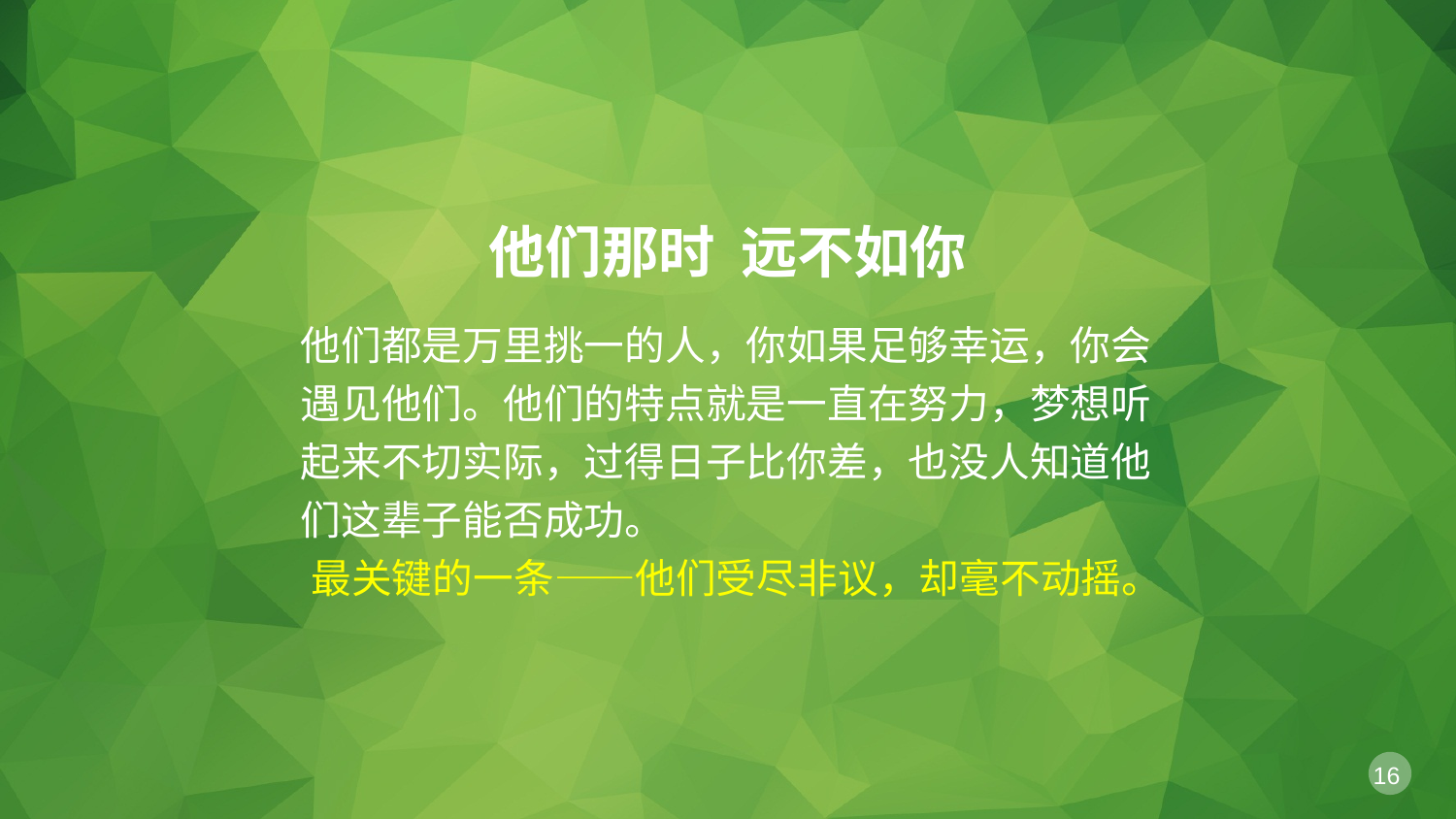

他们那时  远不如你
他们都是万里挑一的人，你如果足够幸运，你会遇见他们。他们的特点就是一直在努力，梦想听起来不切实际，过得日子比你差，也没人知道他们这辈子能否成功。
最关键的一条——他们受尽非议，却毫不动摇。